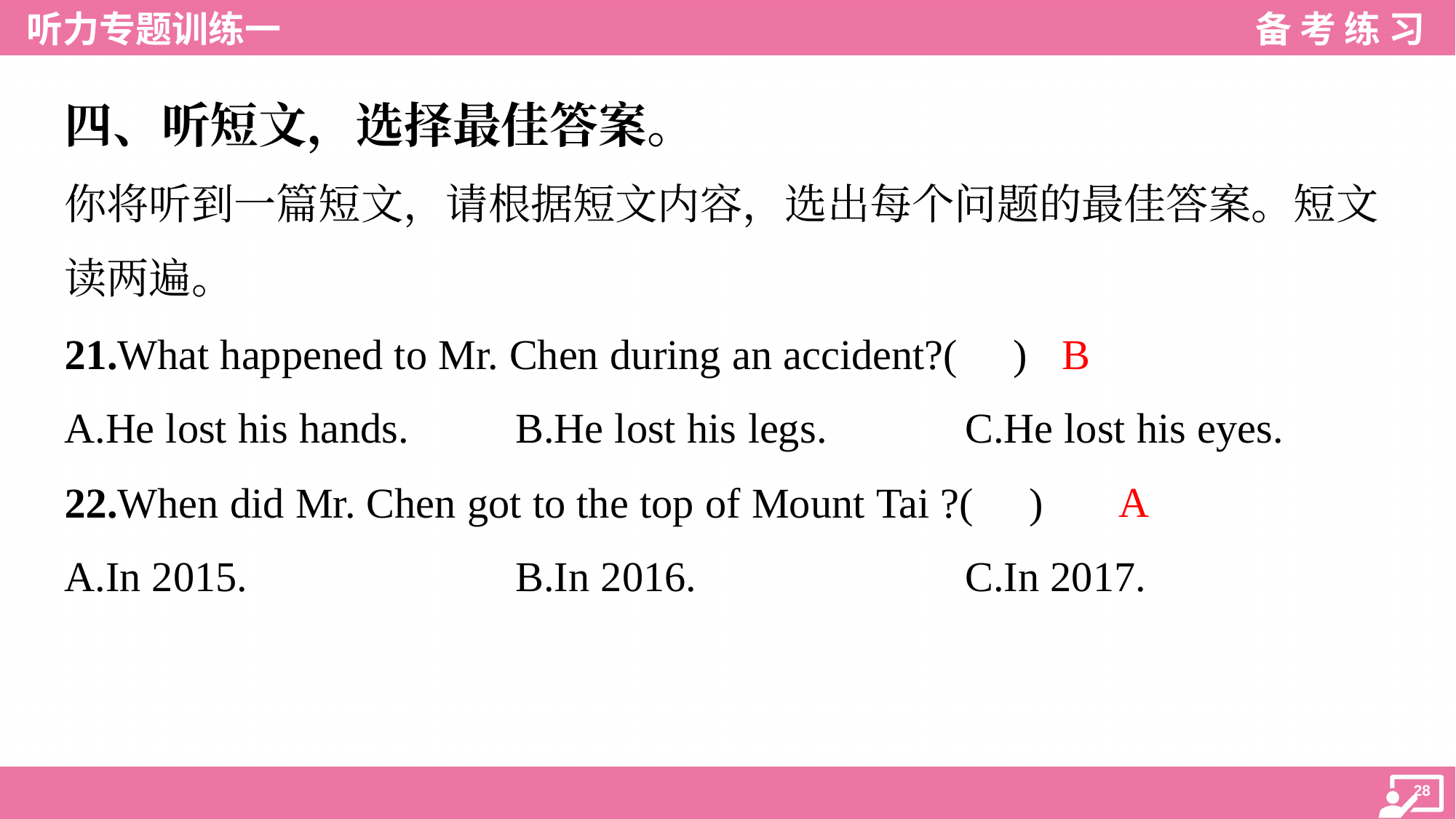

四、听短文，选择最佳答案。
你将听到一篇短文，请根据短文内容，选出每个问题的最佳答案。短文
读两遍。
B
21.What happened to Mr. Chen during an accident?(     )
A.He lost his hands.	B.He lost his legs.	C.He lost his eyes.
A
22.When did Mr. Chen got to the top of Mount Tai ?(     )
A.In 2015.	B.In 2016.	C.In 2017.